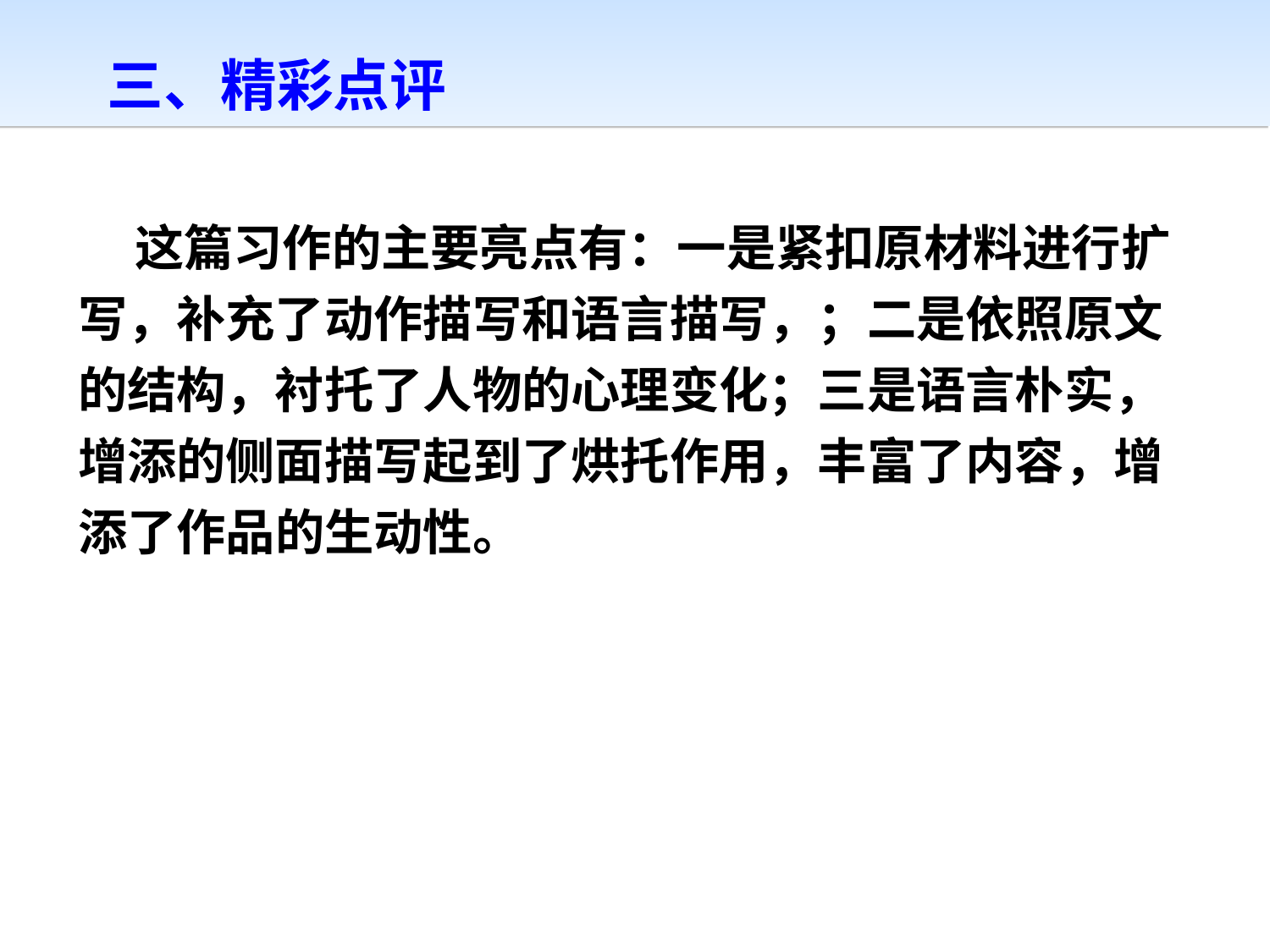

三、精彩点评
    这篇习作的主要亮点有：一是紧扣原材料进行扩写，补充了动作描写和语言描写，；二是依照原文的结构，衬托了人物的心理变化；三是语言朴实，增添的侧面描写起到了烘托作用，丰富了内容，增添了作品的生动性。